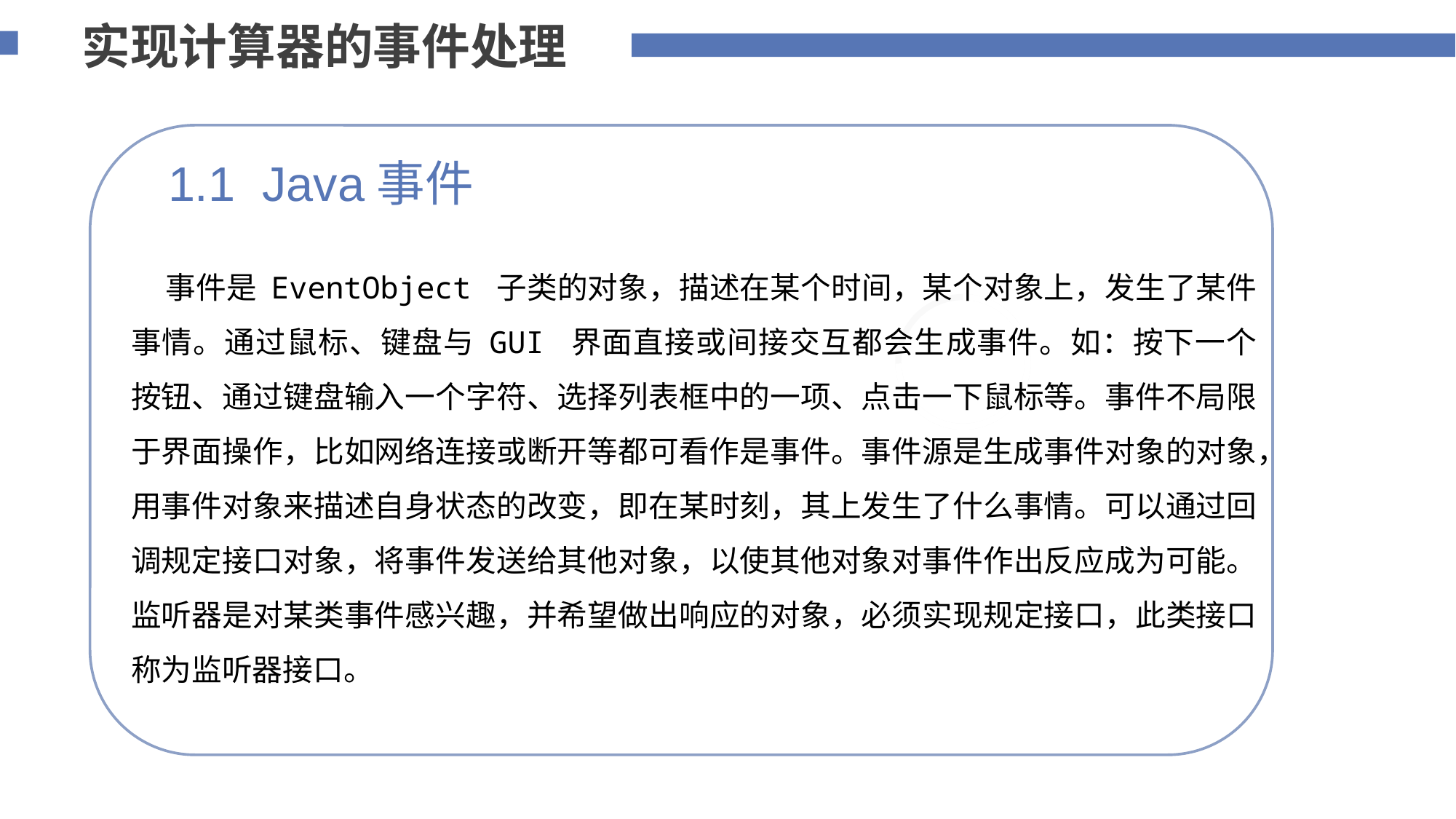

实现计算器的事件处理

1.1  Java事件
    事件是 EventObject 子类的对象，描述在某个时间，某个对象上，发生了某件事情。通过鼠标、键盘与 GUI 界面直接或间接交互都会生成事件。如：按下一个按钮、通过键盘输入一个字符、选择列表框中的一项、点击一下鼠标等。事件不局限于界面操作，比如网络连接或断开等都可看作是事件。事件源是生成事件对象的对象，用事件对象来描述自身状态的改变，即在某时刻，其上发生了什么事情。可以通过回调规定接口对象，将事件发送给其他对象，以使其他对象对事件作出反应成为可能。监听器是对某类事件感兴趣，并希望做出响应的对象，必须实现规定接口，此类接口称为监听器接口。

75%